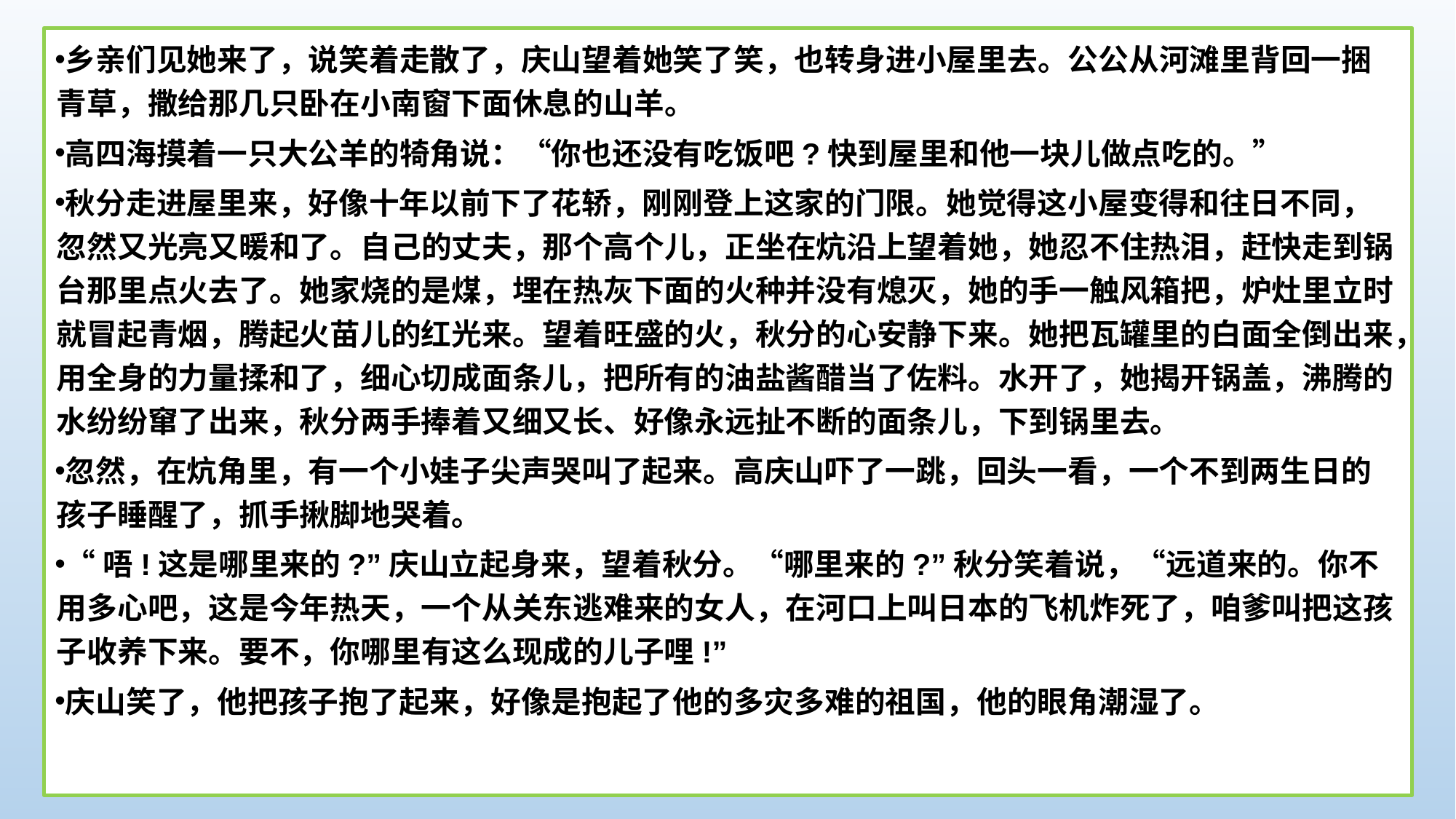

乡亲们见她来了，说笑着走散了，庆山望着她笑了笑，也转身进小屋里去。公公从河滩里背回一捆青草，撒给那几只卧在小南窗下面休息的山羊。
高四海摸着一只大公羊的犄角说：“你也还没有吃饭吧?快到屋里和他一块儿做点吃的。”
秋分走进屋里来，好像十年以前下了花轿，刚刚登上这家的门限。她觉得这小屋变得和往日不同，忽然又光亮又暖和了。自己的丈夫，那个高个儿，正坐在炕沿上望着她，她忍不住热泪，赶快走到锅台那里点火去了。她家烧的是煤，埋在热灰下面的火种并没有熄灭，她的手一触风箱把，炉灶里立时就冒起青烟，腾起火苗儿的红光来。望着旺盛的火，秋分的心安静下来。她把瓦罐里的白面全倒出来，用全身的力量揉和了，细心切成面条儿，把所有的油盐酱醋当了佐料。水开了，她揭开锅盖，沸腾的水纷纷窜了出来，秋分两手捧着又细又长、好像永远扯不断的面条儿，下到锅里去。
忽然，在炕角里，有一个小娃子尖声哭叫了起来。高庆山吓了一跳，回头一看，一个不到两生日的孩子睡醒了，抓手揪脚地哭着。
“唔!这是哪里来的?”庆山立起身来，望着秋分。“哪里来的?”秋分笑着说，“远道来的。你不用多心吧，这是今年热天，一个从关东逃难来的女人，在河口上叫日本的飞机炸死了，咱爹叫把这孩子收养下来。要不，你哪里有这么现成的儿子哩!”
庆山笑了，他把孩子抱了起来，好像是抱起了他的多灾多难的祖国，他的眼角潮湿了。